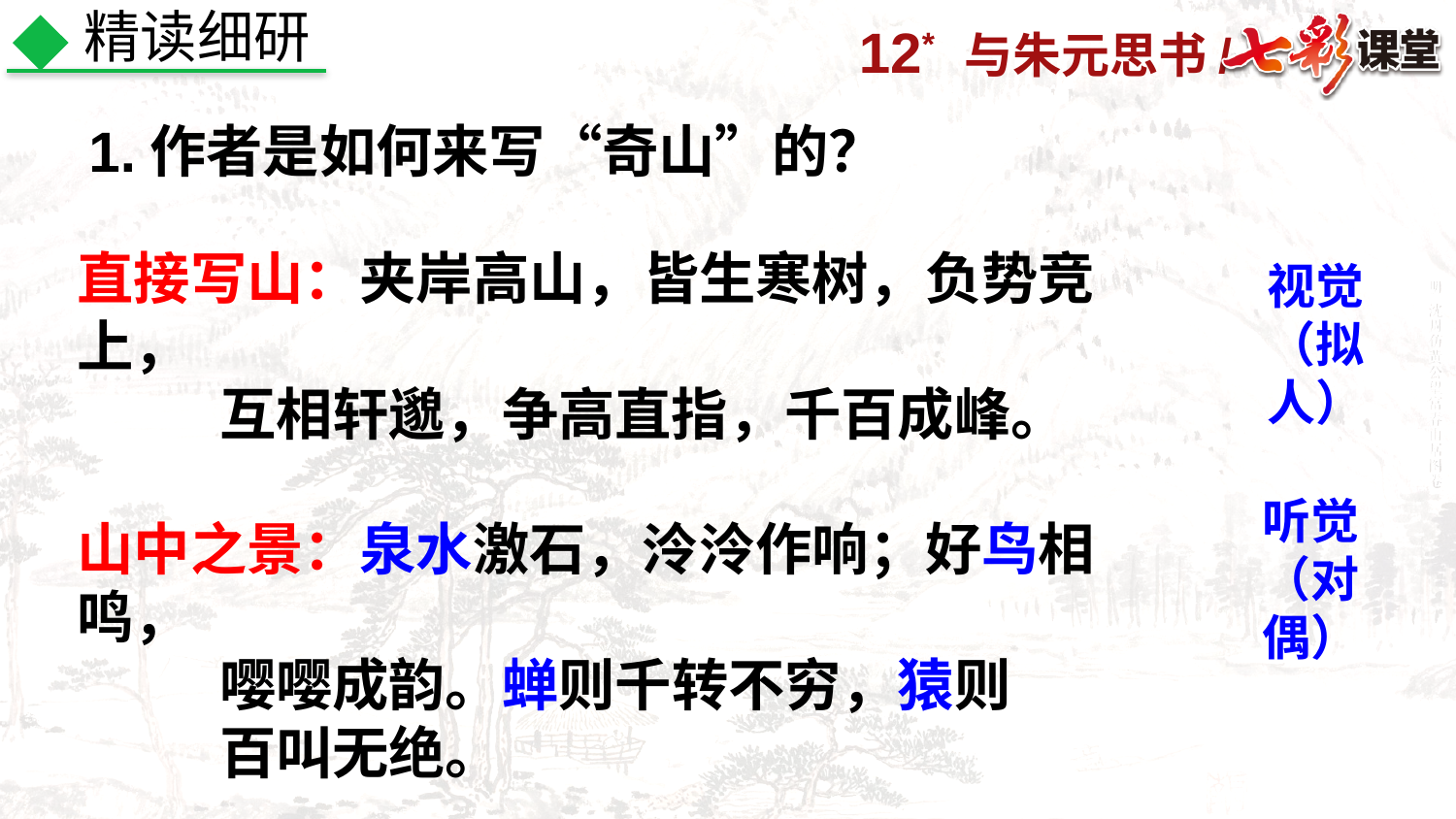

精读细研

1.作者是如何来写“奇山”的？
直接写山：夹岸高山，皆生寒树，负势竞上，
          互相轩邈，争高直指，千百成峰。

山中之景：泉水激石，泠泠作响；好鸟相鸣，
          嘤嘤成韵。蝉则千转不穷，猿则
          百叫无绝。
视觉（拟人）
听觉
（对偶）